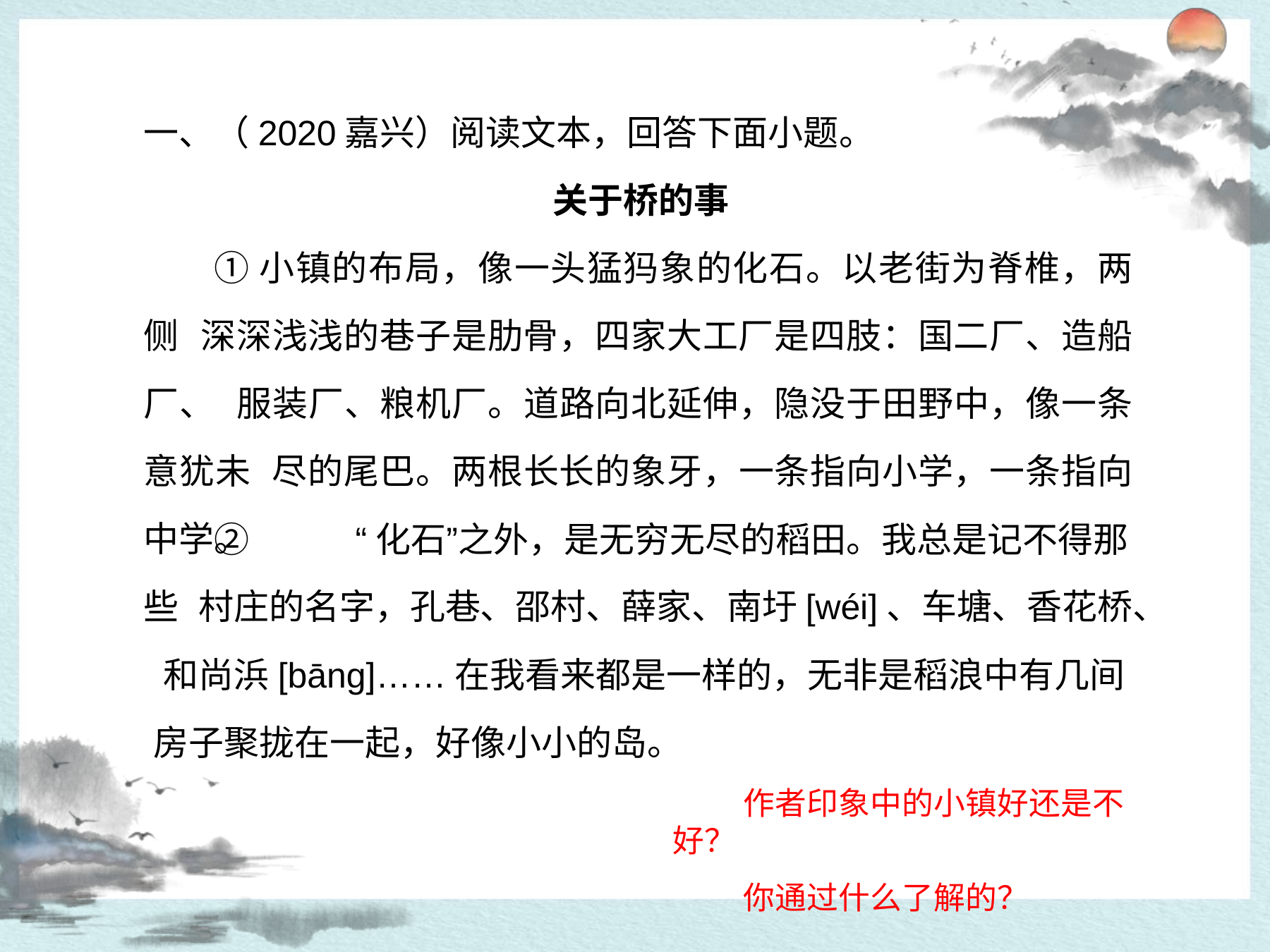

一、（2020嘉兴）阅读文本，回答下面小题。
# 关于桥的事
①小镇的布局，像一头猛犸象的化石。以老街为脊椎，两侧  深深浅浅的巷子是肋骨，四家大工厂是四肢：国二厂、造船厂、  服装厂、粮机厂。道路向北延伸，隐没于田野中，像一条意犹未  尽的尾巴。两根长长的象牙，一条指向小学，一条指向中学。
②	“化石”之外，是无穷无尽的稻田。我总是记不得那些  村庄的名字，孔巷、邵村、薛家、南圩[wéi]、车塘、香花桥、  和尚浜[bāng]……在我看来都是一样的，无非是稻浪中有几间  房子聚拢在一起，好像小小的岛。
作者印象中的小镇好还是不好？
你通过什么了解的？